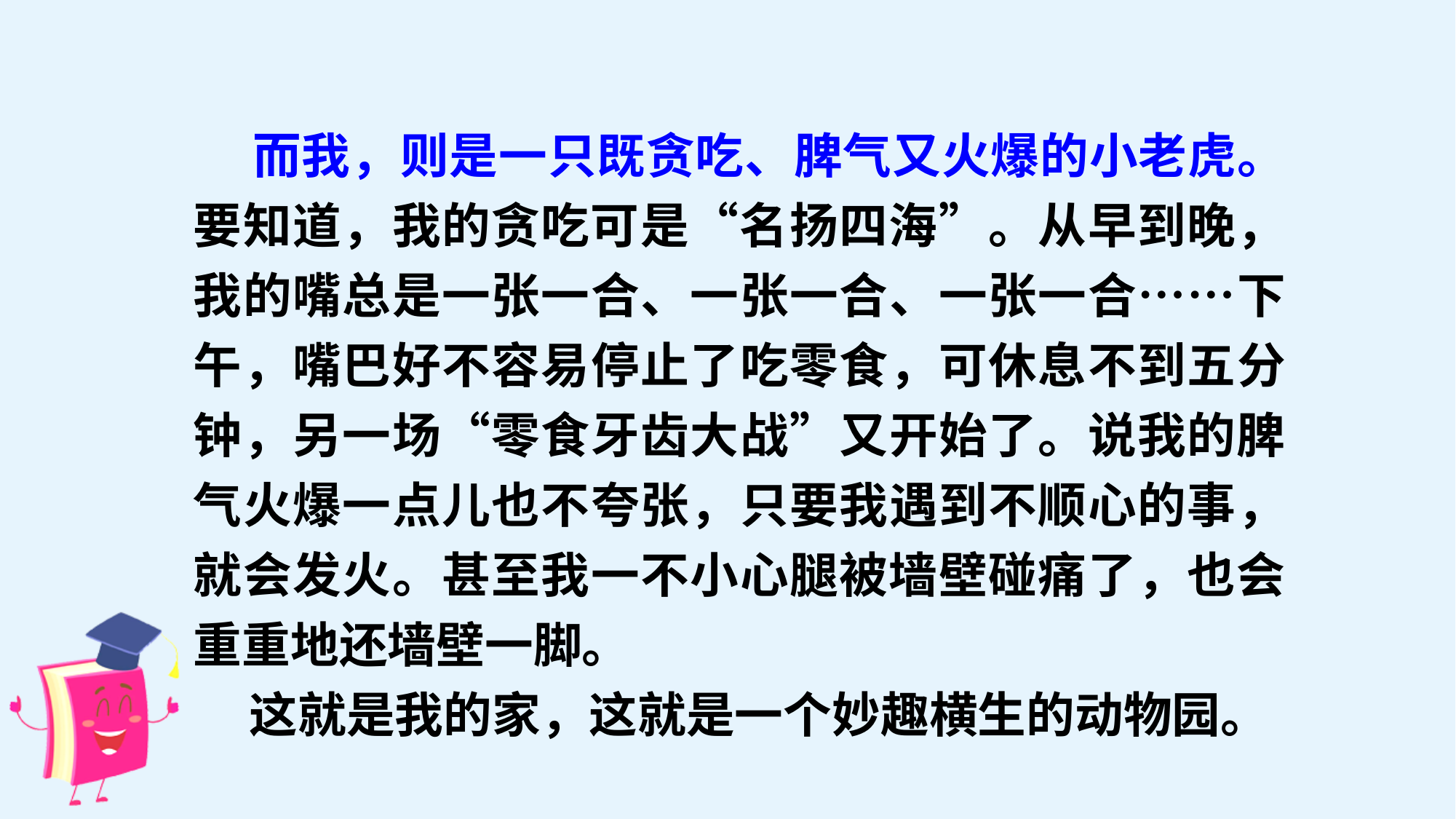

而我，则是一只既贪吃、脾气又火爆的小老虎。要知道，我的贪吃可是“名扬四海”。从早到晚，我的嘴总是一张一合、一张一合、一张一合……下午，嘴巴好不容易停止了吃零食，可休息不到五分钟，另一场“零食牙齿大战”又开始了。说我的脾气火爆一点儿也不夸张，只要我遇到不顺心的事，就会发火。甚至我一不小心腿被墙壁碰痛了，也会重重地还墙壁一脚。
    这就是我的家，这就是一个妙趣横生的动物园。